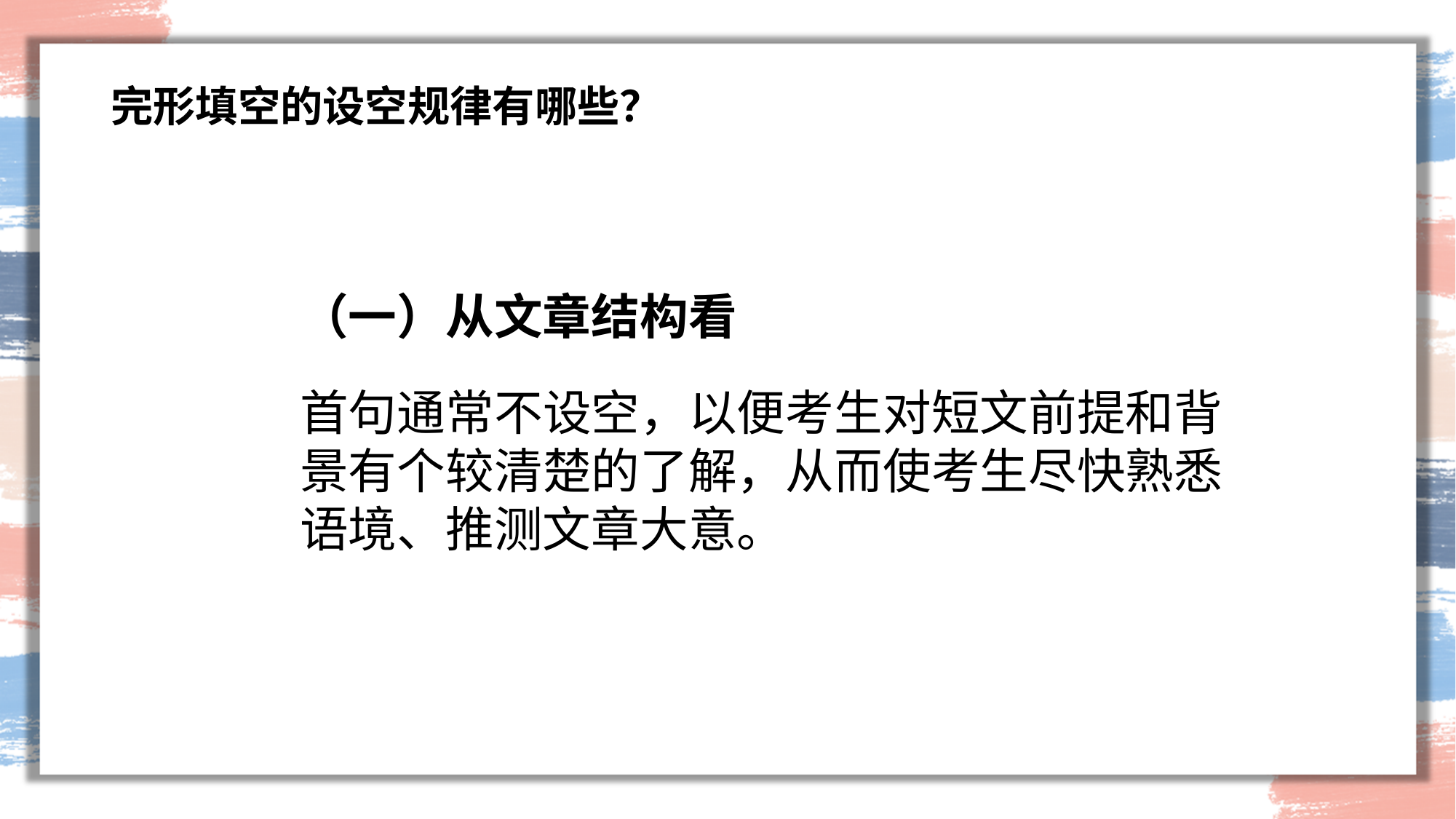

完形填空的设空规律有哪些？
（一）从文章结构看
首句通常不设空，以便考生对短文前提和背景有个较清楚的了解，从而使考生尽快熟悉语境、推测文章大意。
39